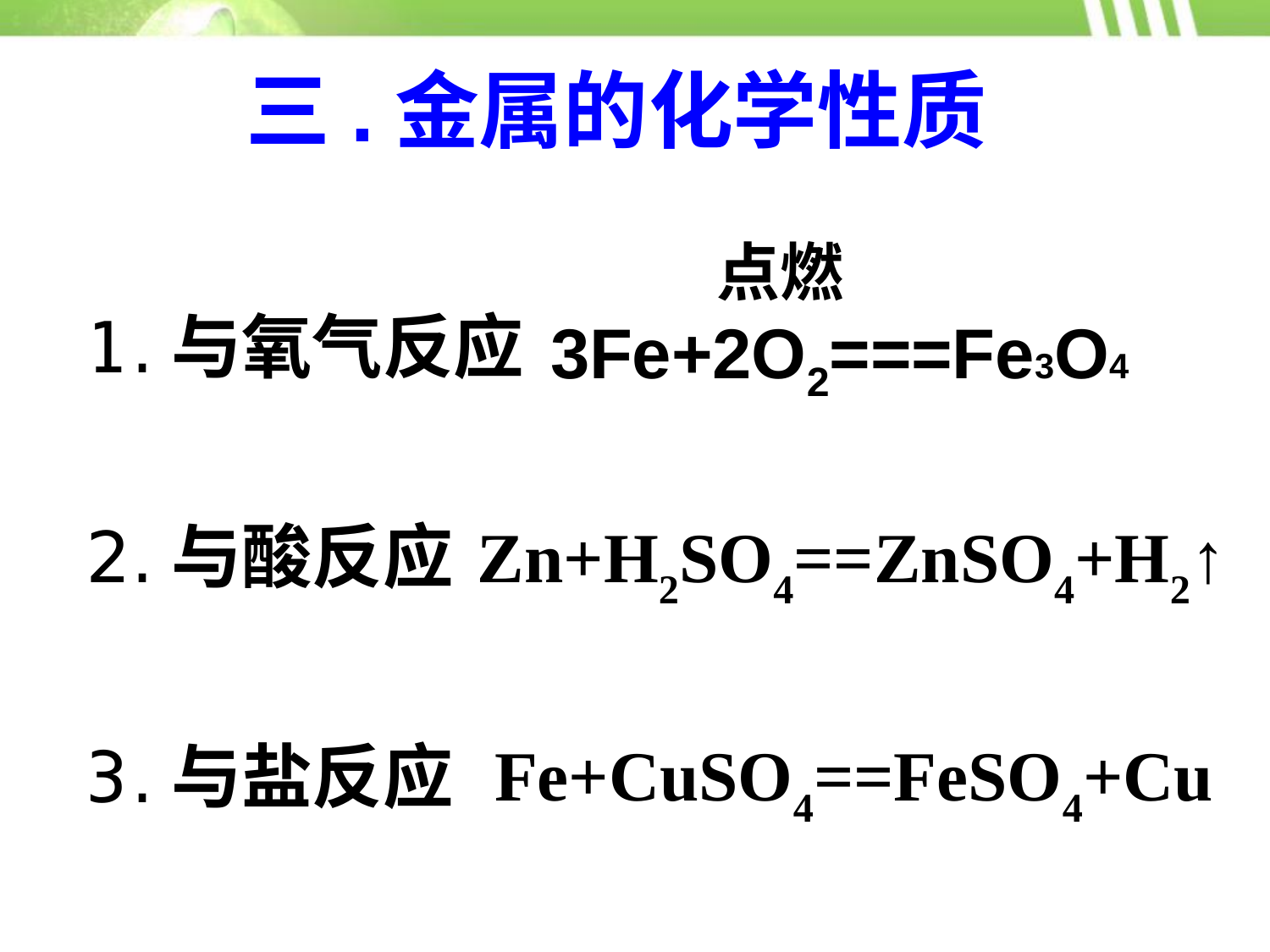

三.金属的化学性质
                    点燃
3Fe+2O2===Fe3O4
1.与氧气反应
2.与酸反应

Zn+H2SO4==ZnSO4+H2↑
Fe+CuSO4==FeSO4+Cu
3.与盐反应